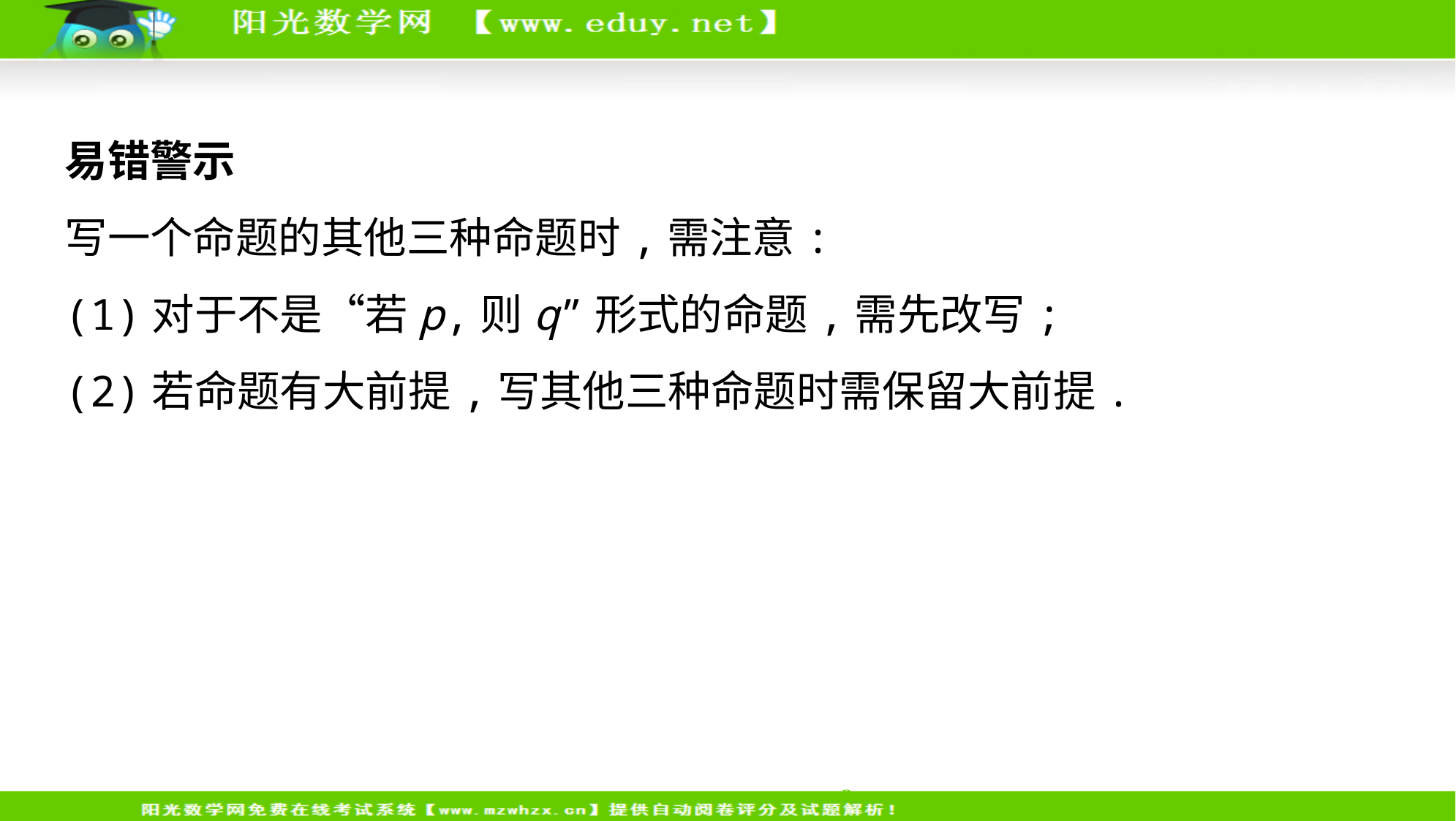

易错警示
写一个命题的其他三种命题时,需注意:
(1)对于不是“若p,则q”形式的命题,需先改写;
(2)若命题有大前提,写其他三种命题时需保留大前提.